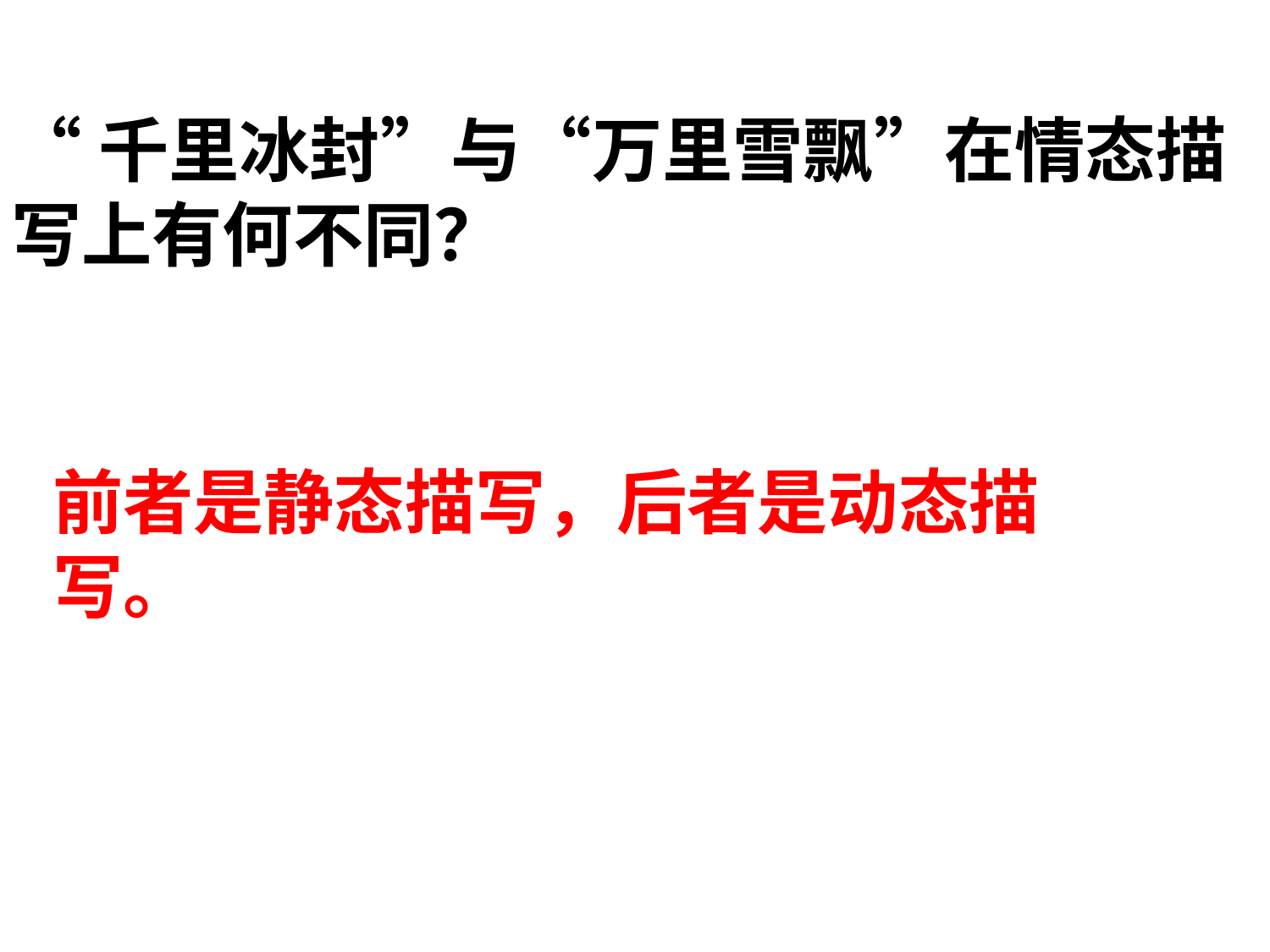

“千里冰封”与“万里雪飘”在情态描写上有何不同？
前者是静态描写，后者是动态描写。